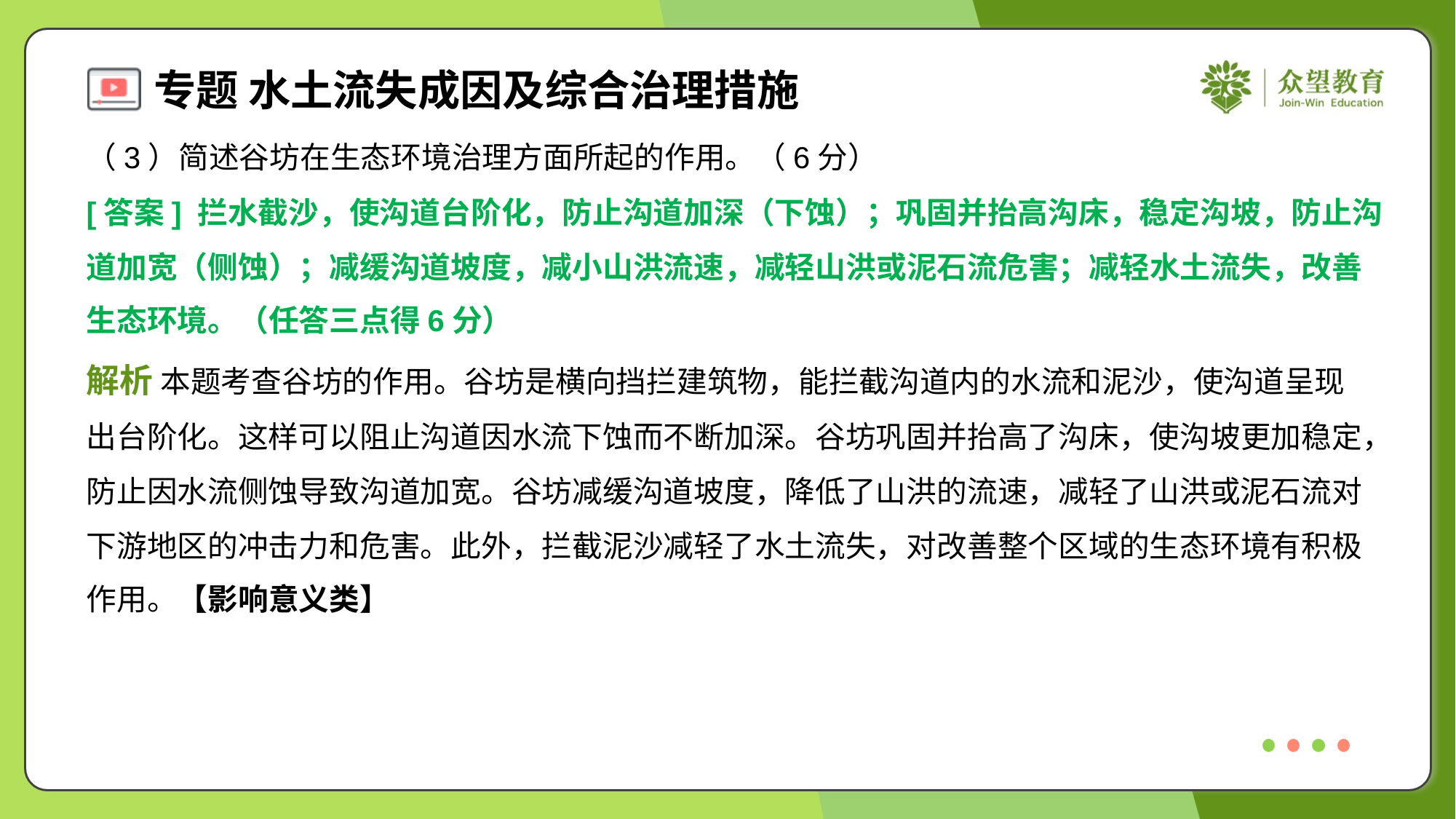

（3）简述谷坊在生态环境治理方面所起的作用。（6分）
[答案] 拦水截沙，使沟道台阶化，防止沟道加深（下蚀）；巩固并抬高沟床，稳定沟坡，防止沟
道加宽（侧蚀）；减缓沟道坡度，减小山洪流速，减轻山洪或泥石流危害；减轻水土流失，改善
生态环境。（任答三点得6分）
解析 本题考查谷坊的作用。谷坊是横向挡拦建筑物，能拦截沟道内的水流和泥沙，使沟道呈现
出台阶化。这样可以阻止沟道因水流下蚀而不断加深。谷坊巩固并抬高了沟床，使沟坡更加稳定，
防止因水流侧蚀导致沟道加宽。谷坊减缓沟道坡度，降低了山洪的流速，减轻了山洪或泥石流对
下游地区的冲击力和危害。此外，拦截泥沙减轻了水土流失，对改善整个区域的生态环境有积极
作用。【影响意义类】